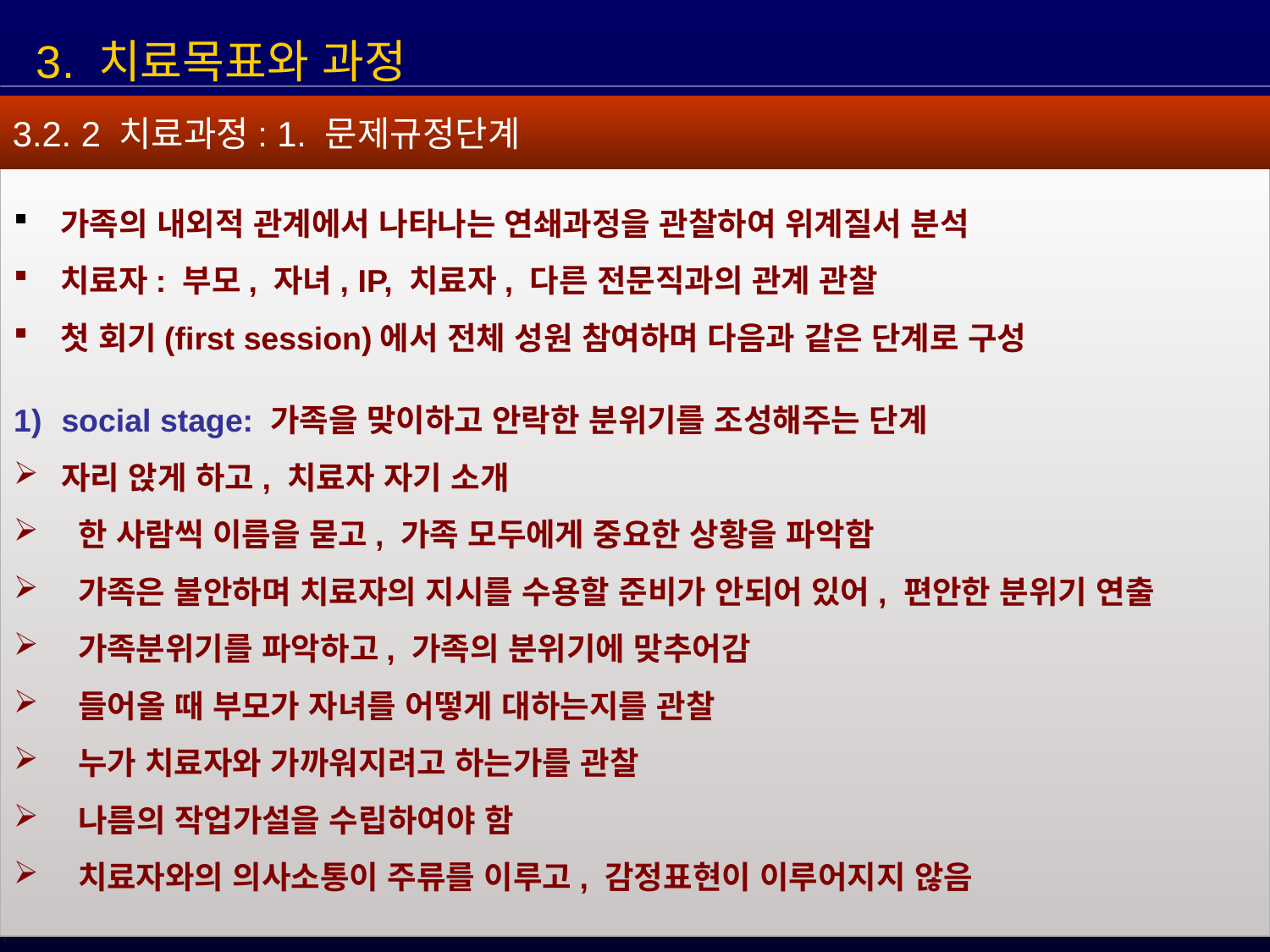

3. 치료목표와 과정

3.2. 2 치료과정: 1. 문제규정단계
 가족의 내외적 관계에서 나타나는 연쇄과정을 관찰하여 위계질서 분석
 치료자: 부모, 자녀, IP, 치료자, 다른 전문직과의 관계 관찰
 첫 회기(first session)에서 전체 성원 참여하며 다음과 같은 단계로 구성

social stage: 가족을 맞이하고 안락한 분위기를 조성해주는 단계
자리 앉게 하고, 치료자 자기 소개
 한 사람씩 이름을 묻고, 가족 모두에게 중요한 상황을 파악함
 가족은 불안하며 치료자의 지시를 수용할 준비가 안되어 있어, 편안한 분위기 연출
 가족분위기를 파악하고, 가족의 분위기에 맞추어감
 들어올 때 부모가 자녀를 어떻게 대하는지를 관찰
 누가 치료자와 가까워지려고 하는가를 관찰
 나름의 작업가설을 수립하여야 함
 치료자와의 의사소통이 주류를 이루고, 감정표현이 이루어지지 않음